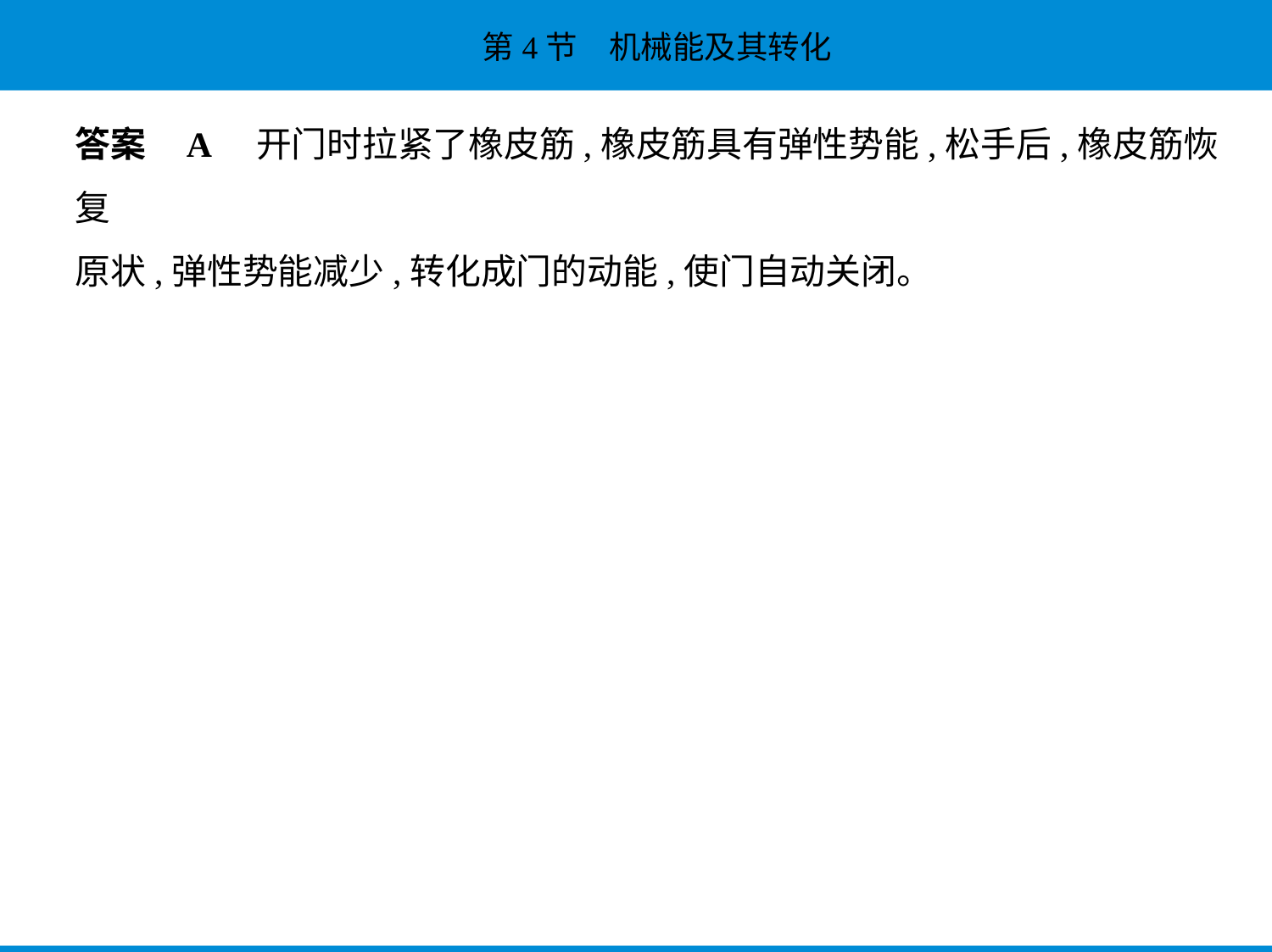

答案    A　开门时拉紧了橡皮筋,橡皮筋具有弹性势能,松手后,橡皮筋恢复
原状,弹性势能减少,转化成门的动能,使门自动关闭。